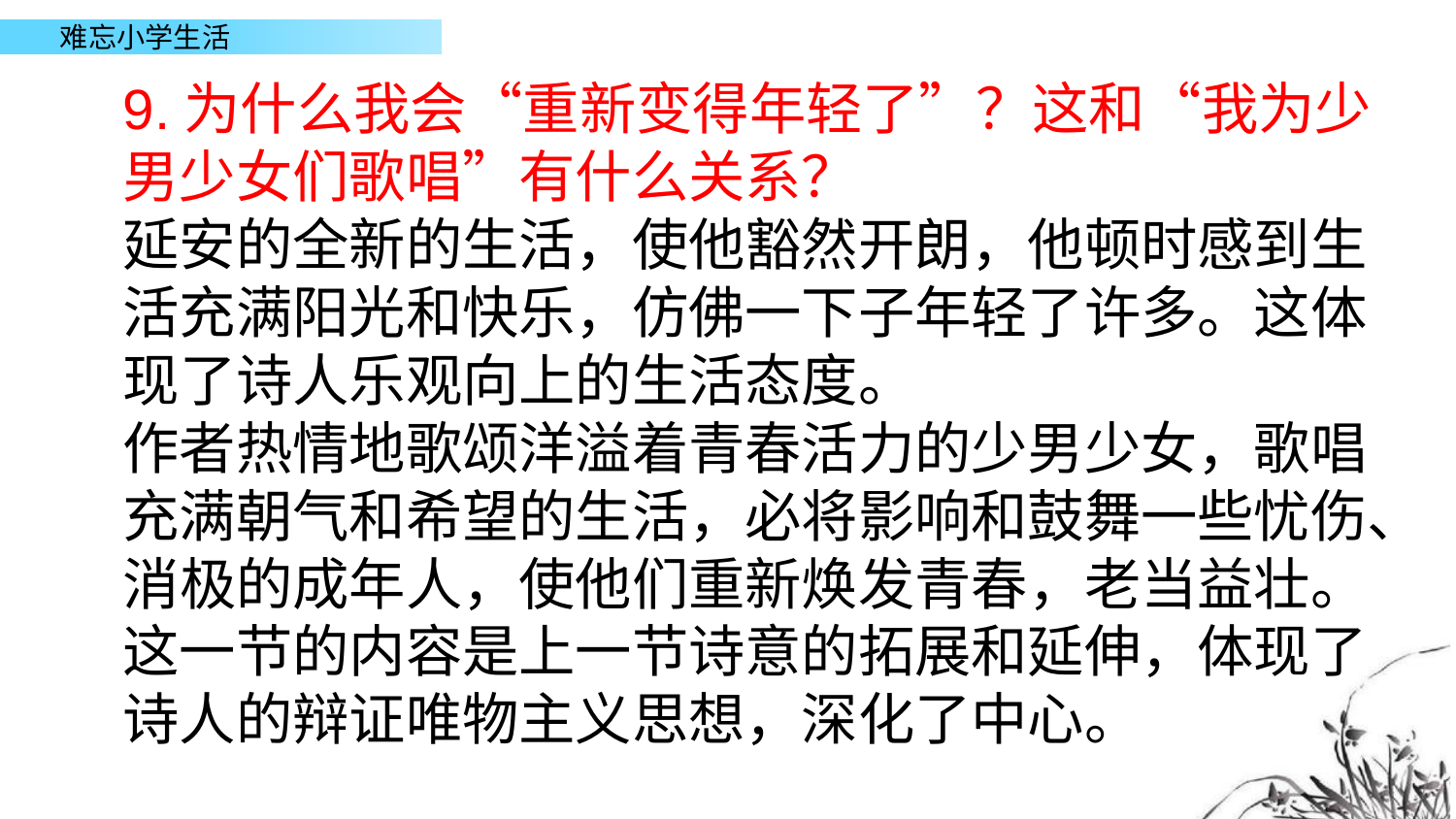

9.为什么我会“重新变得年轻了”？这和“我为少男少女们歌唱”有什么关系？
延安的全新的生活，使他豁然开朗，他顿时感到生活充满阳光和快乐，仿佛一下子年轻了许多。这体现了诗人乐观向上的生活态度。
作者热情地歌颂洋溢着青春活力的少男少女，歌唱充满朝气和希望的生活，必将影响和鼓舞一些忧伤、消极的成年人，使他们重新焕发青春，老当益壮。这一节的内容是上一节诗意的拓展和延伸，体现了诗人的辩证唯物主义思想，深化了中心。